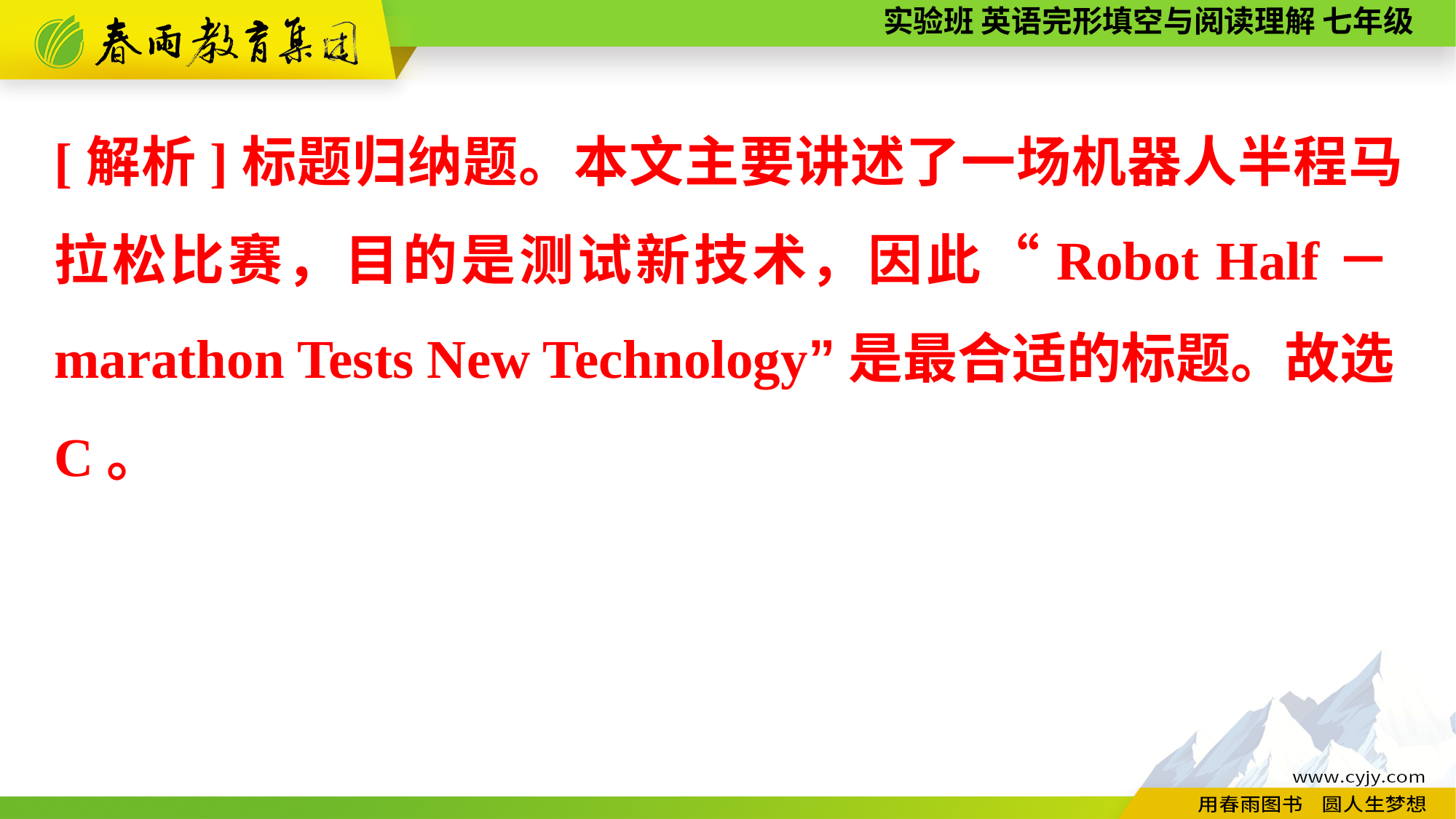

[解析]标题归纳题。本文主要讲述了一场机器人半程马拉松比赛，目的是测试新技术，因此“Robot Half－marathon Tests New Technology”是最合适的标题。故选C。